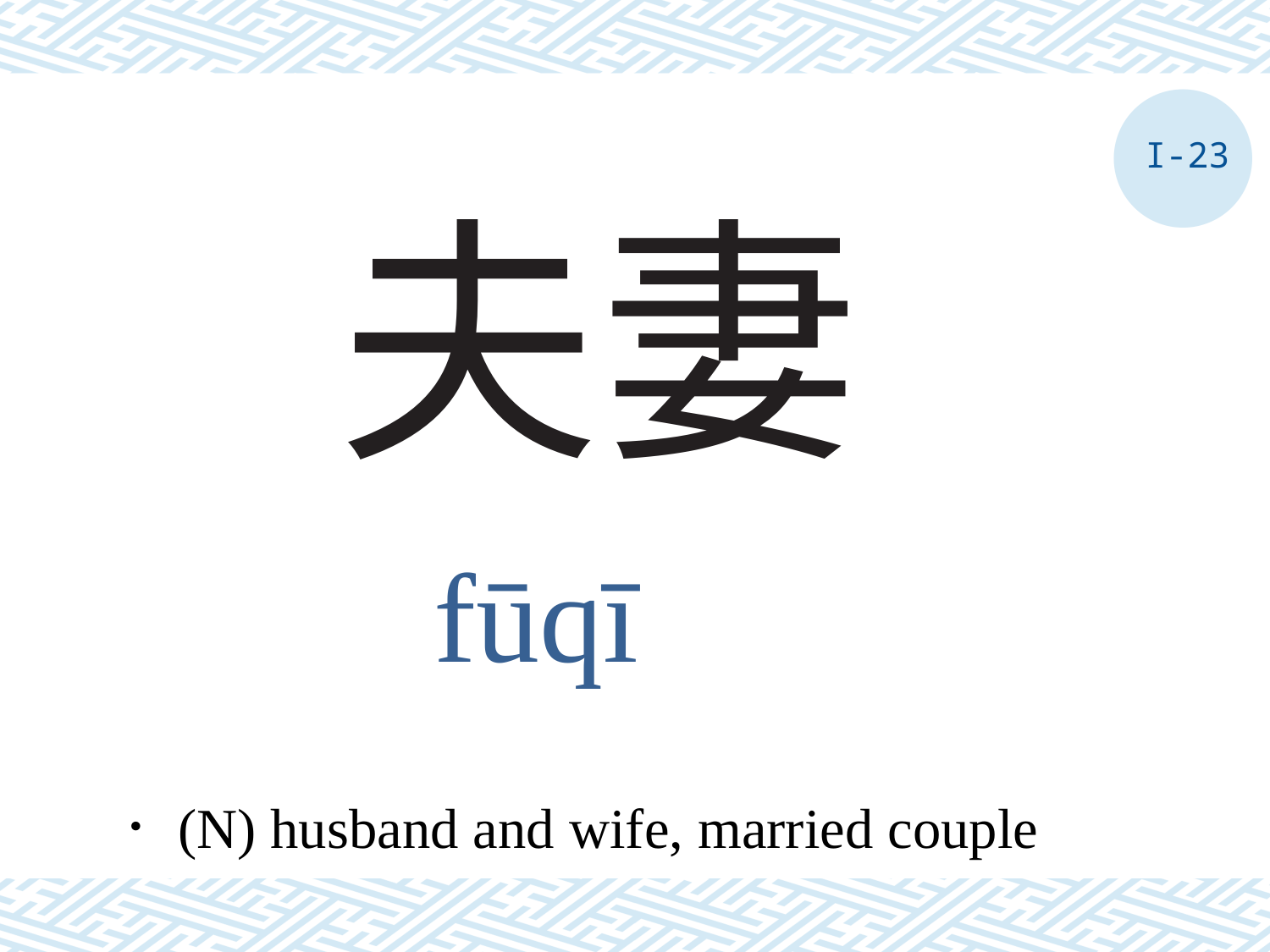

I-23

# 夫妻
fūqī
．(N) husband and wife, married couple